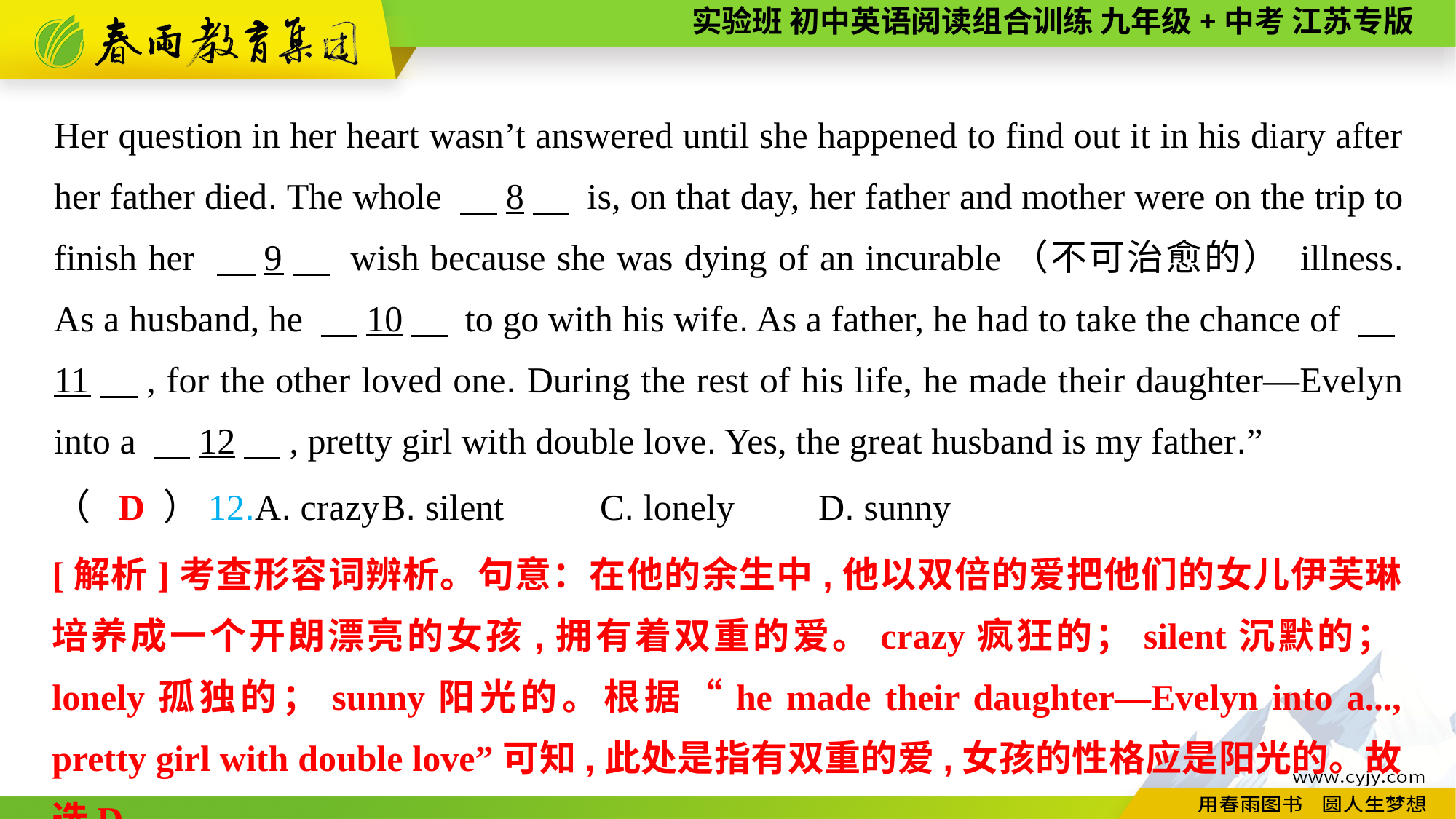

Her question in her heart wasn’t answered until she happened to find out it in his diary after her father died. The whole 　8　 is, on that day, her father and mother were on the trip to finish her 　9　 wish because she was dying of an incurable（不可治愈的） illness. As a husband, he 　10　 to go with his wife. As a father, he had to take the chance of 　11　, for the other loved one. During the rest of his life, he made their daughter—Evelyn into a 　12　, pretty girl with double love. Yes, the great husband is my father.”
（　　）12.A. crazy	B. silent	C. lonely	D. sunny
D
[解析]考查形容词辨析。句意：在他的余生中,他以双倍的爱把他们的女儿伊芙琳培养成一个开朗漂亮的女孩,拥有着双重的爱。crazy疯狂的；silent沉默的；lonely孤独的；sunny阳光的。根据“he made their daughter—Evelyn into a..., pretty girl with double love”可知,此处是指有双重的爱,女孩的性格应是阳光的。故选D。